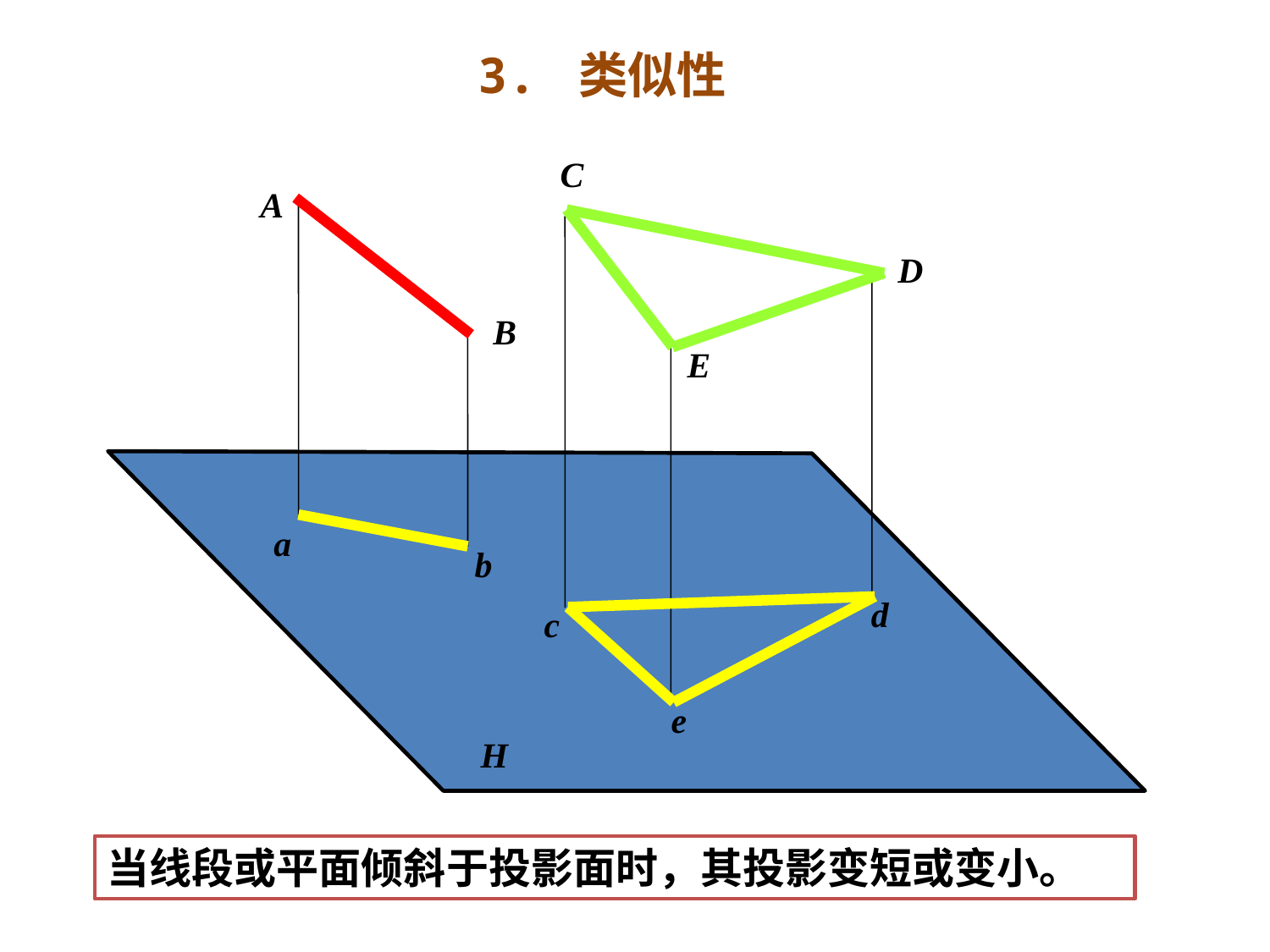

3. 类似性
C

D

E

A
B

a

b
d
c

e
H
当线段或平面倾斜于投影面时，其投影变短或变小。